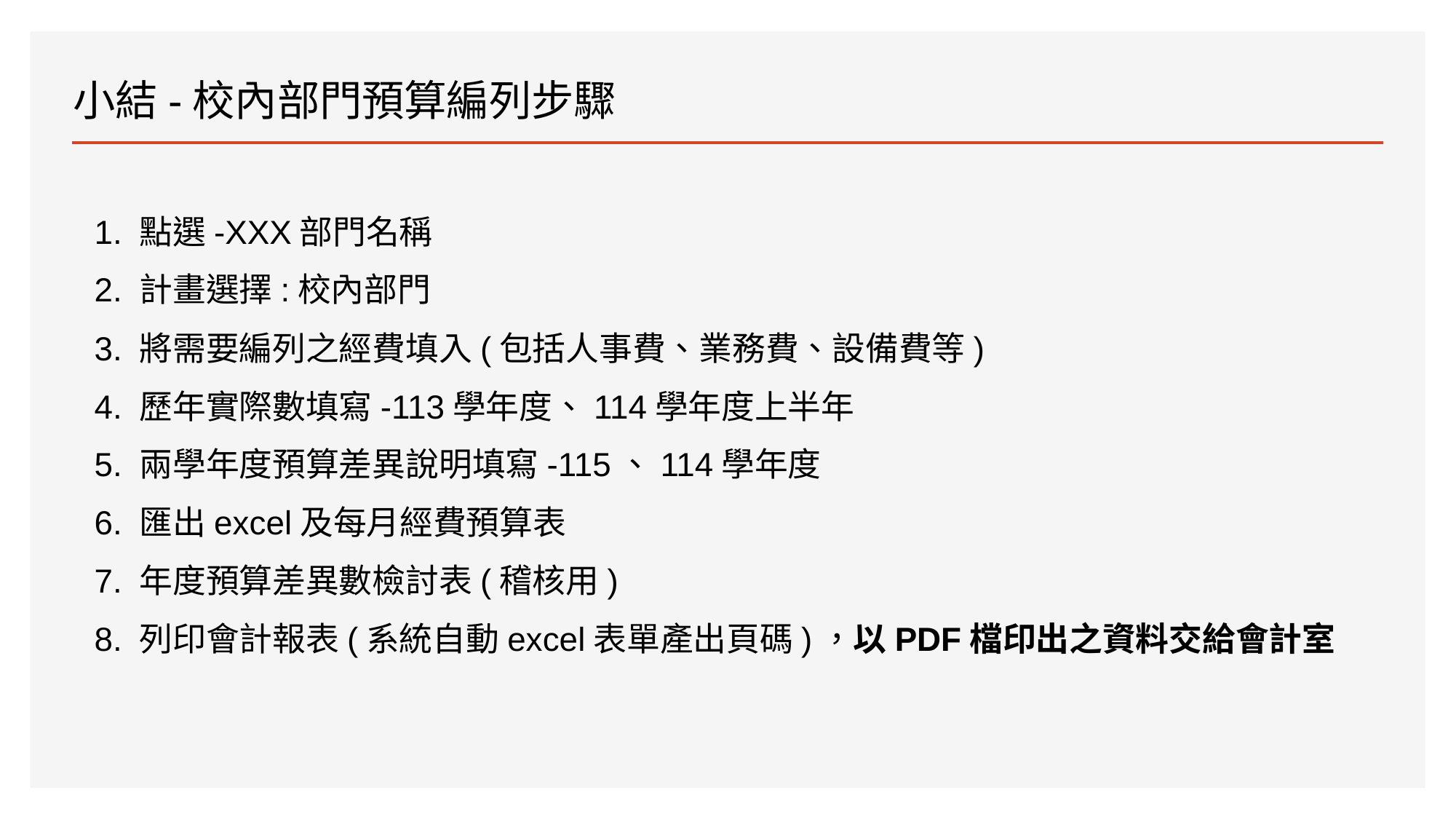

# 小結-校內部門預算編列步驟
1. 點選-XXX部門名稱
2. 計畫選擇:校內部門
3. 將需要編列之經費填入(包括人事費、業務費、設備費等)
4. 歷年實際數填寫-113學年度、114學年度上半年
5. 兩學年度預算差異說明填寫-115、114學年度
6. 匯出excel及每月經費預算表
7. 年度預算差異數檢討表(稽核用)
8. 列印會計報表(系統自動excel表單產出頁碼)，以PDF檔印出之資料交給會計室